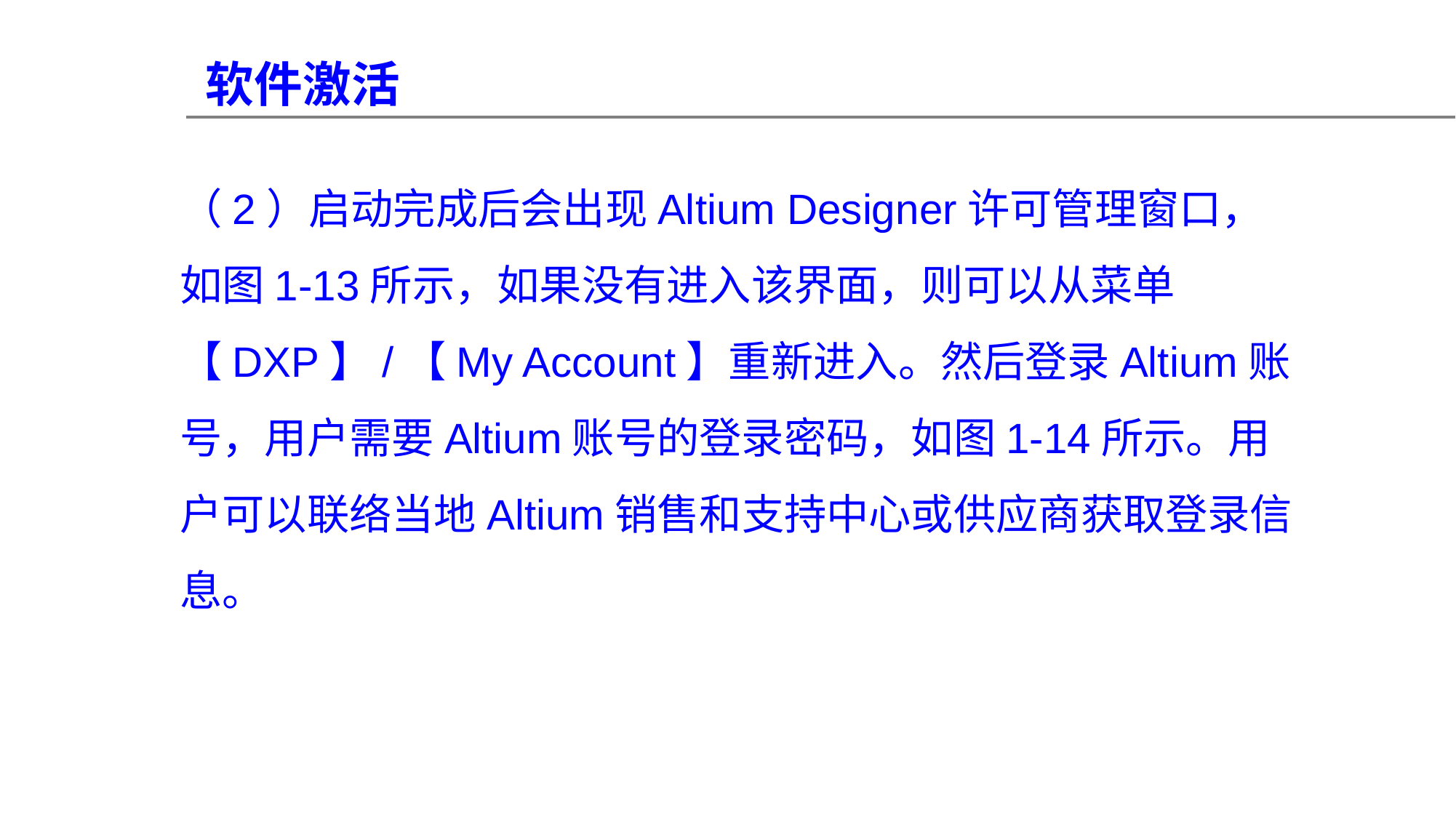

软件激活
（2）启动完成后会出现Altium Designer许可管理窗口，如图1-13所示，如果没有进入该界面，则可以从菜单【DXP】/【My Account】重新进入。然后登录Altium账号，用户需要Altium账号的登录密码，如图1-14所示。用户可以联络当地Altium销售和支持中心或供应商获取登录信息。